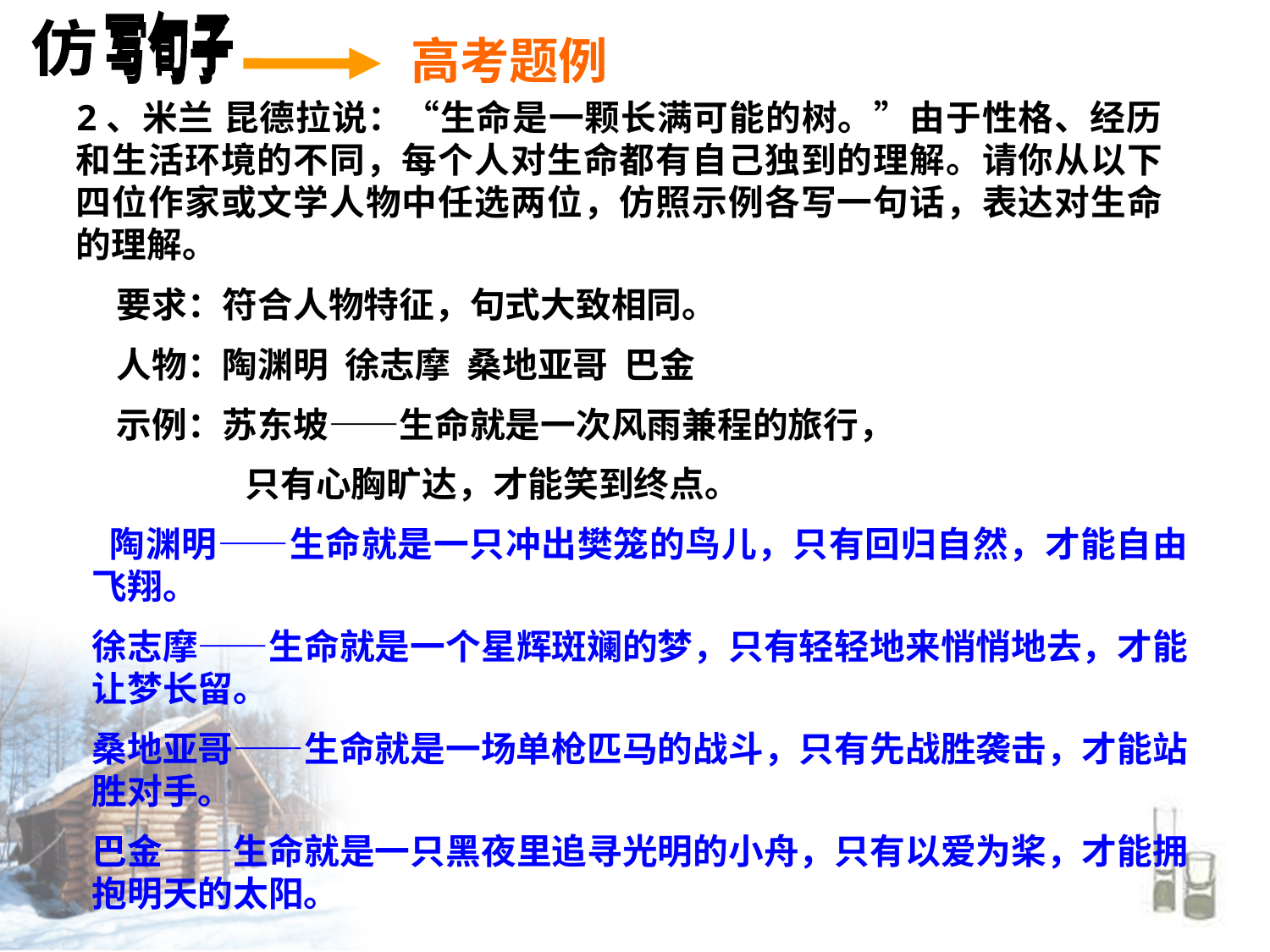

高考题例

2、米兰 昆德拉说：“生命是一颗长满可能的树。”由于性格、经历和生活环境的不同，每个人对生命都有自己独到的理解。请你从以下四位作家或文学人物中任选两位，仿照示例各写一句话，表达对生命的理解。
    要求：符合人物特征，句式大致相同。
    人物：陶渊明  徐志摩  桑地亚哥  巴金
    示例：苏东坡——生命就是一次风雨兼程的旅行，
                    只有心胸旷达，才能笑到终点。
 陶渊明——生命就是一只冲出樊笼的鸟儿，只有回归自然，才能自由飞翔。
徐志摩——生命就是一个星辉斑斓的梦，只有轻轻地来悄悄地去，才能让梦长留。
桑地亚哥——生命就是一场单枪匹马的战斗，只有先战胜袭击，才能站胜对手。
巴金——生命就是一只黑夜里追寻光明的小舟，只有以爱为桨，才能拥抱明天的太阳。